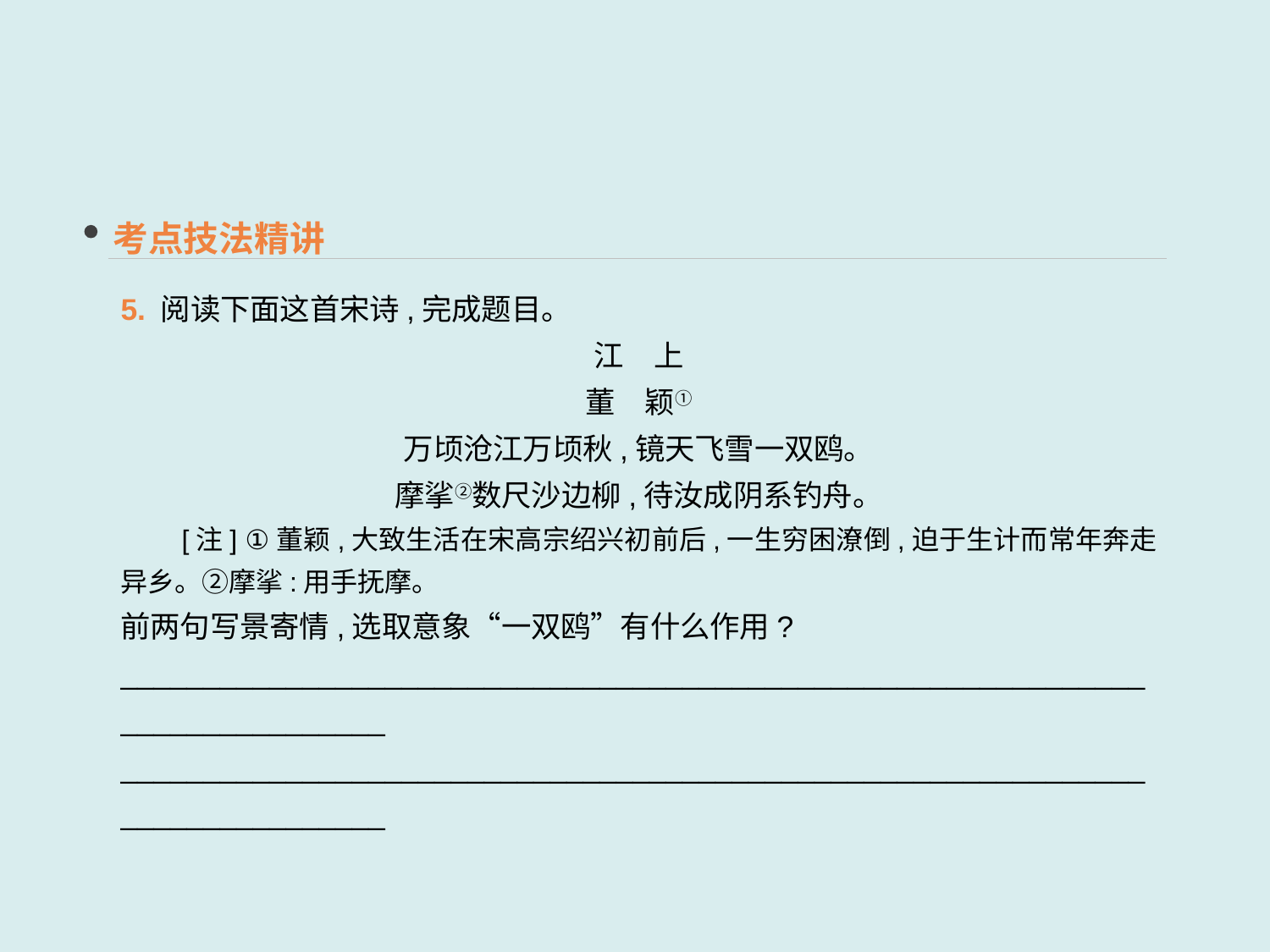

考点技法精讲

5. 阅读下面这首宋诗,完成题目。
江　上
董　颖①
万顷沧江万顷秋,镜天飞雪一双鸥。
摩挲②数尺沙边柳,待汝成阴系钓舟。
　　[注] ①董颖,大致生活在宋高宗绍兴初前后,一生穷困潦倒,迫于生计而常年奔走异乡。②摩挲:用手抚摩。
前两句写景寄情,选取意象“一双鸥”有什么作用?
______________________________________________________________________________
______________________________________________________________________________